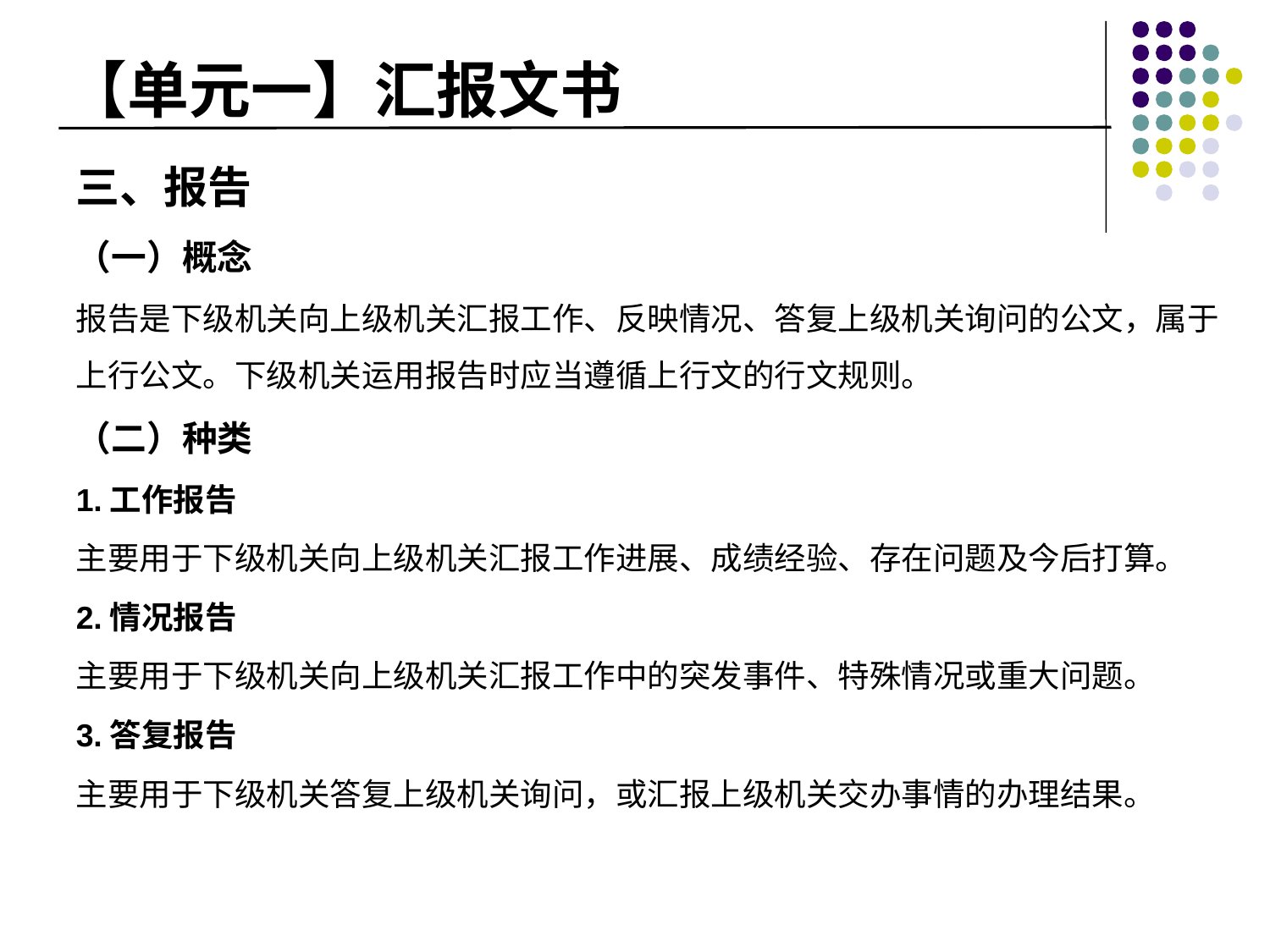

# 【单元一】汇报文书
三、报告
（一）概念
报告是下级机关向上级机关汇报工作、反映情况、答复上级机关询问的公文，属于上行公文。下级机关运用报告时应当遵循上行文的行文规则。
（二）种类
1.工作报告
主要用于下级机关向上级机关汇报工作进展、成绩经验、存在问题及今后打算。
2.情况报告
主要用于下级机关向上级机关汇报工作中的突发事件、特殊情况或重大问题。
3.答复报告
主要用于下级机关答复上级机关询问，或汇报上级机关交办事情的办理结果。